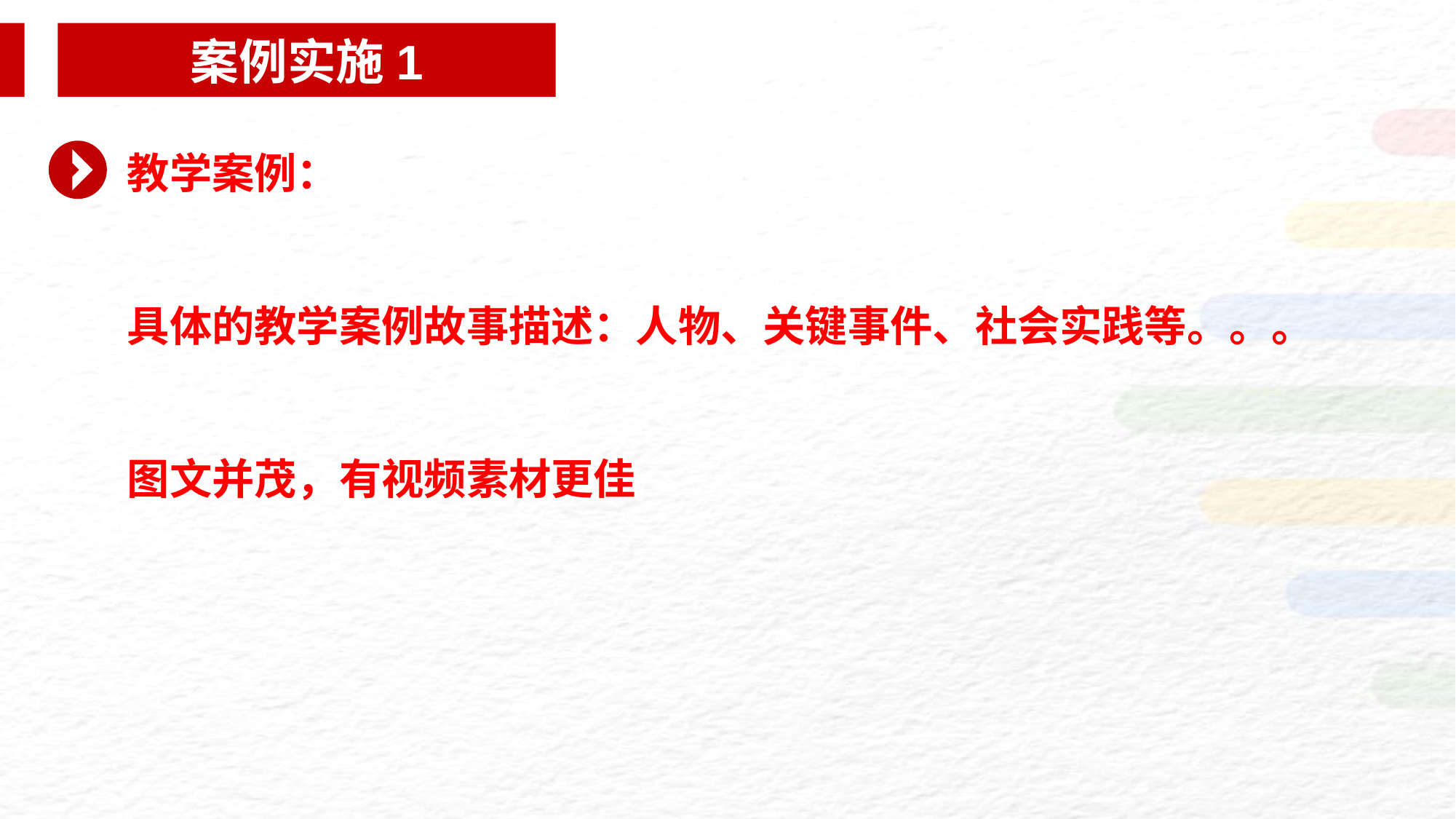

案例实施1

教学案例：

具体的教学案例故事描述：人物、关键事件、社会实践等。。。

图文并茂，有视频素材更佳